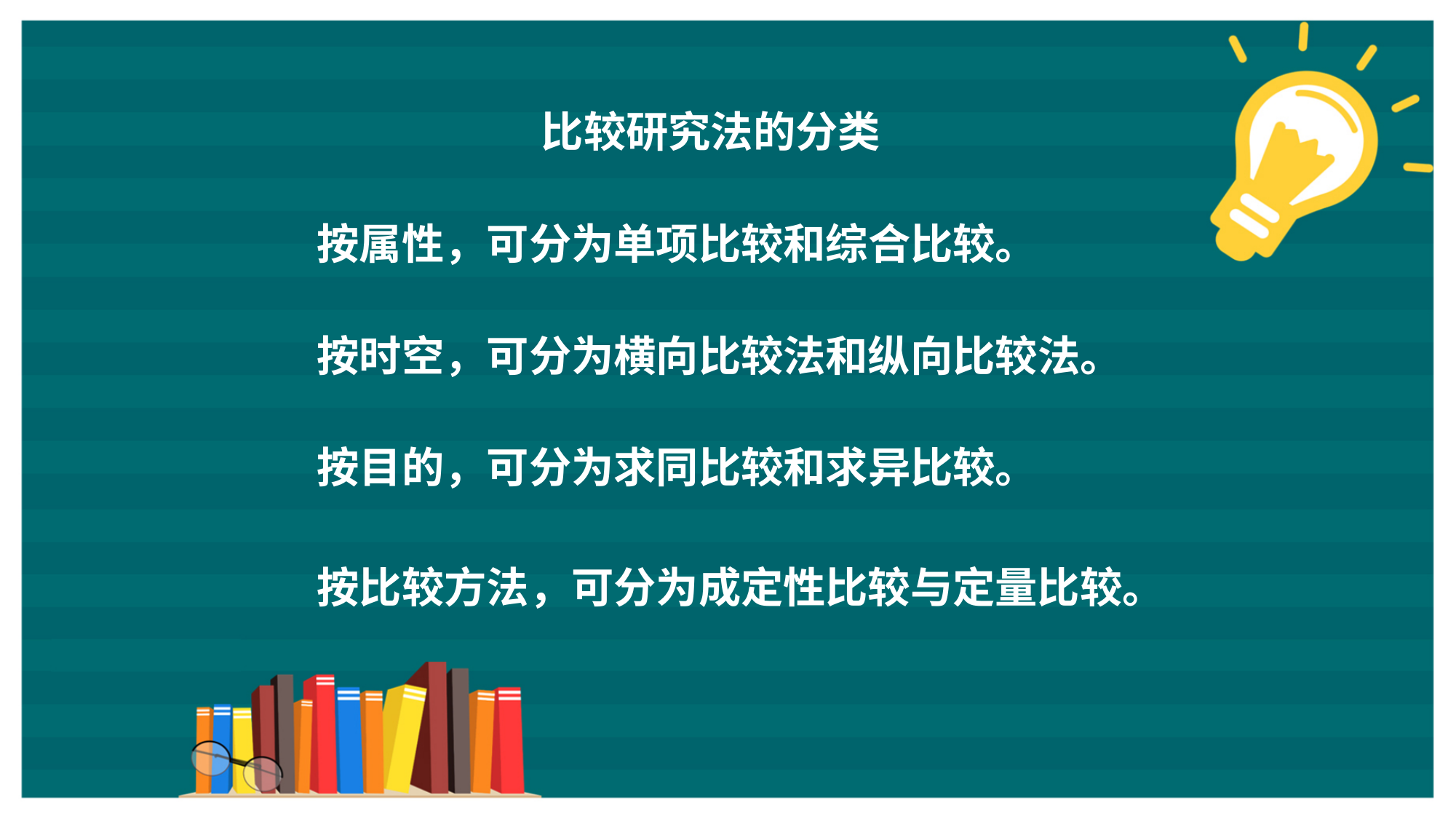

比较研究法的分类
按属性，可分为单项比较和综合比较。
按时空，可分为横向比较法和纵向比较法。

按目的，可分为求同比较和求异比较。
按比较方法，可分为成定性比较与定量比较。